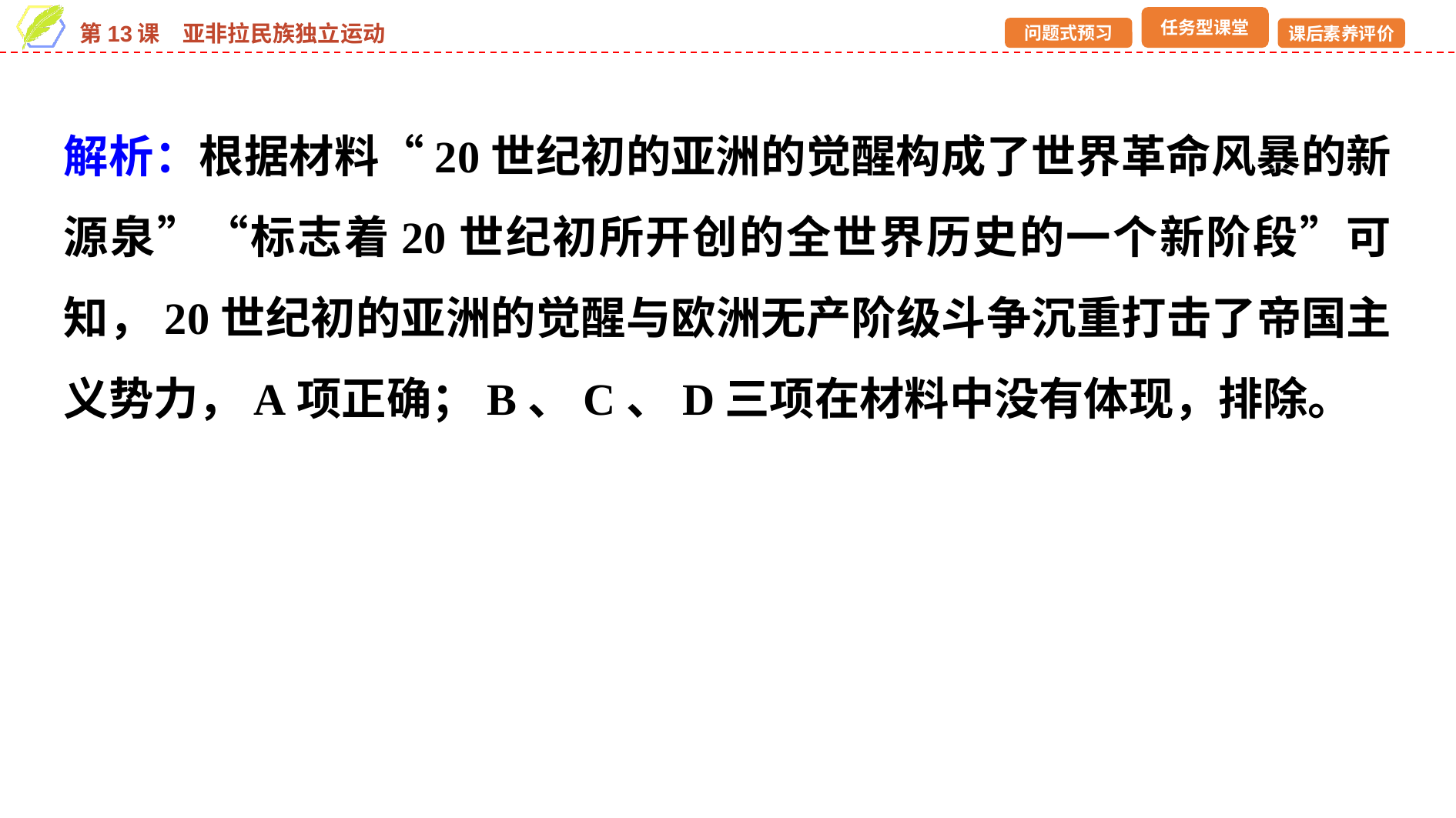

解析：根据材料“20世纪初的亚洲的觉醒构成了世界革命风暴的新源泉”“标志着20世纪初所开创的全世界历史的一个新阶段”可知，20世纪初的亚洲的觉醒与欧洲无产阶级斗争沉重打击了帝国主义势力，A项正确；B、C、D三项在材料中没有体现，排除。